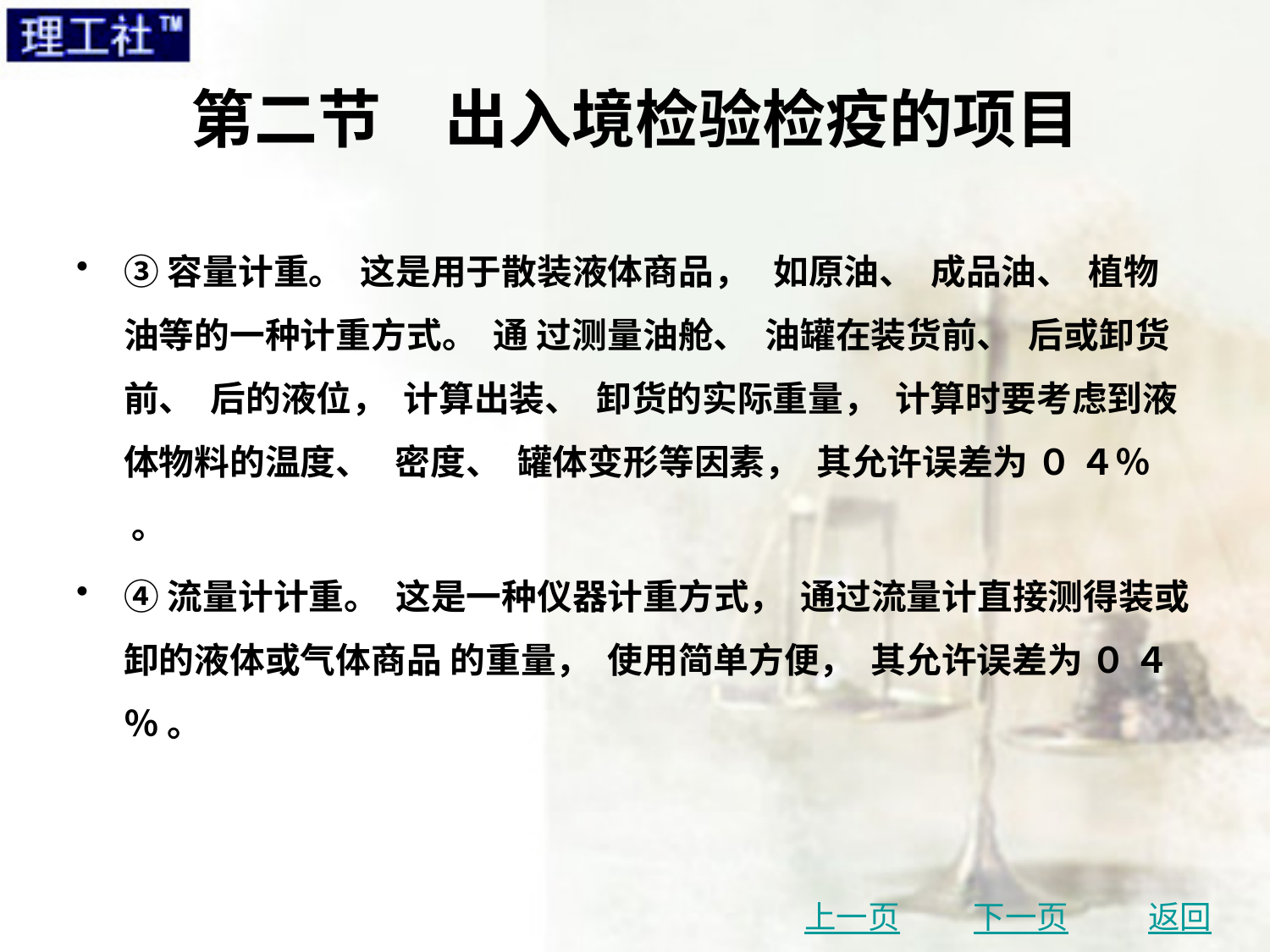

# 第二节　出入境检验检疫的项目
③容量计重。  这是用于散装液体商品，   如原油、  成品油、  植物油等的一种计重方式。  通 过测量油舱、  油罐在装货前、  后或卸货前、  后的液位，  计算出装、  卸货的实际重量，  计算时要考虑到液体物料的温度、   密度、  罐体变形等因素，  其允许误差为 ０ ４％ 。
④流量计计重。  这是一种仪器计重方式，  通过流量计直接测得装或卸的液体或气体商品 的重量，  使用简单方便，  其允许误差为 ０ ４％ 。

上一页
下一页
返回